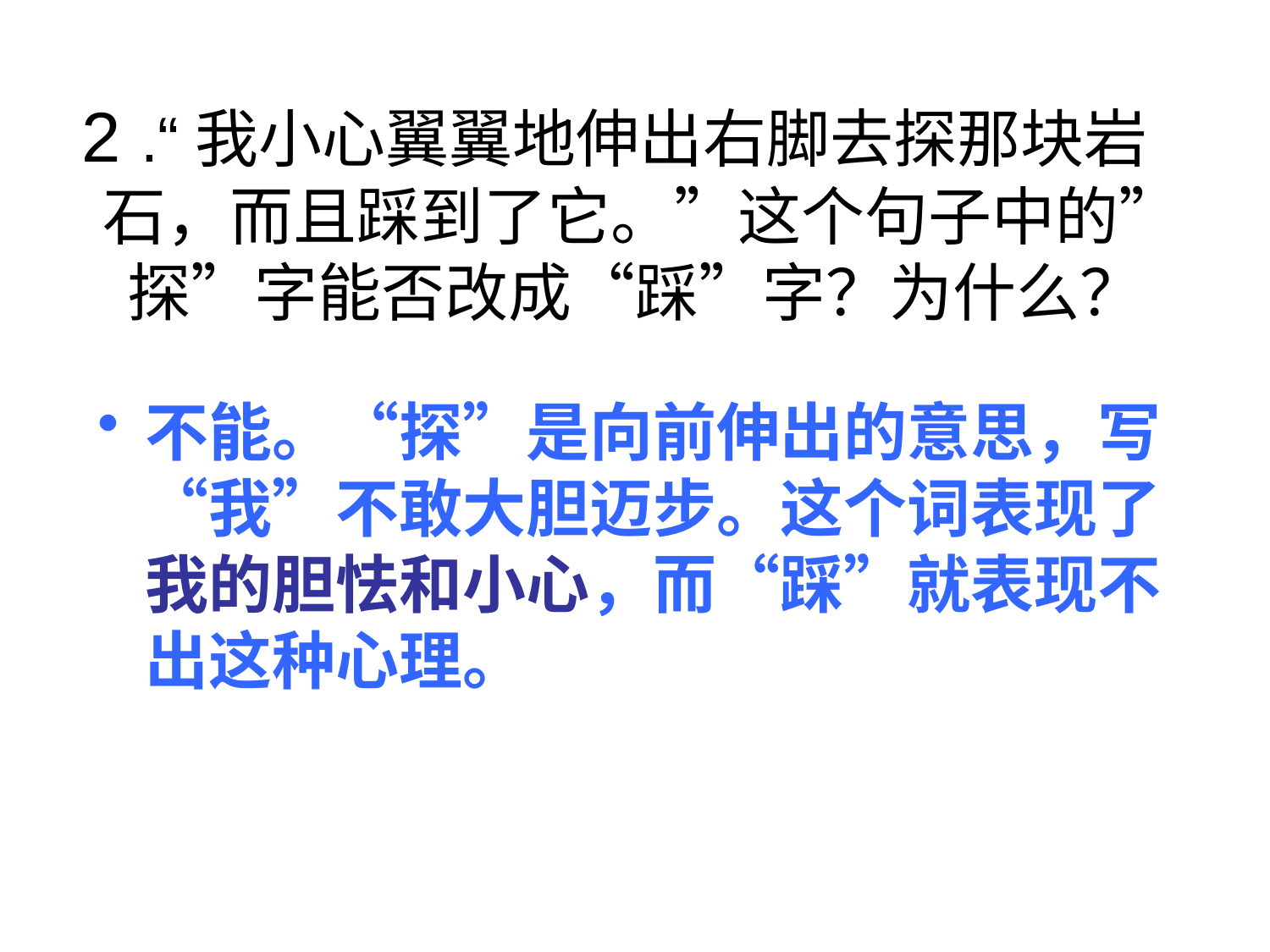

# 2 .“我小心翼翼地伸出右脚去探那块岩     石，而且踩到了它。”这个句子中的”探”字能否改成“踩”字？为什么？
不能。“探”是向前伸出的意思，写“我”不敢大胆迈步。这个词表现了我的胆怯和小心，而“踩”就表现不出这种心理。